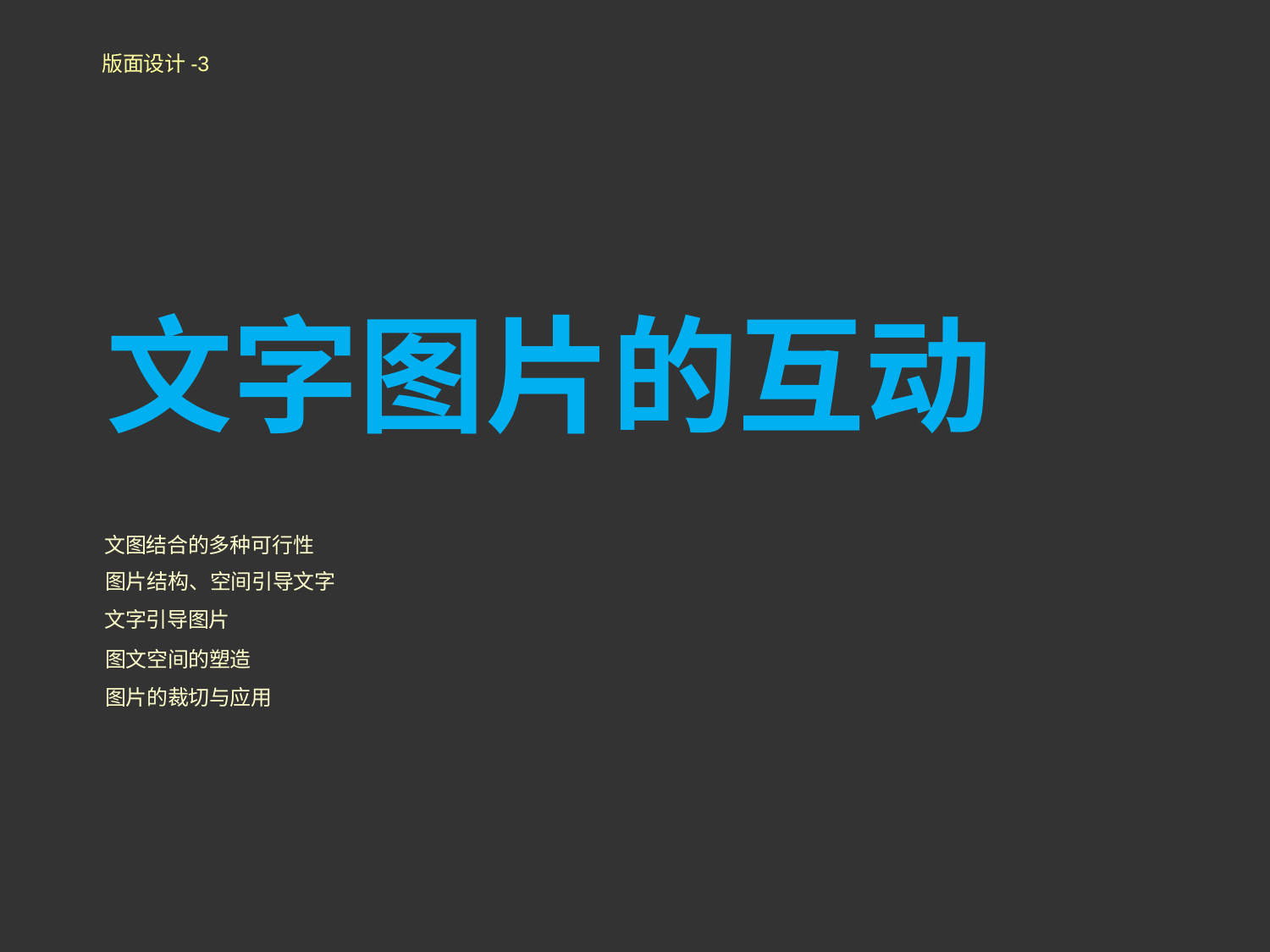

版面设计-3

文字图片的互动

文图结合的多种可行性
图片结构、空间引导文字
文字引导图片
图文空间的塑造

图片的裁切与应用